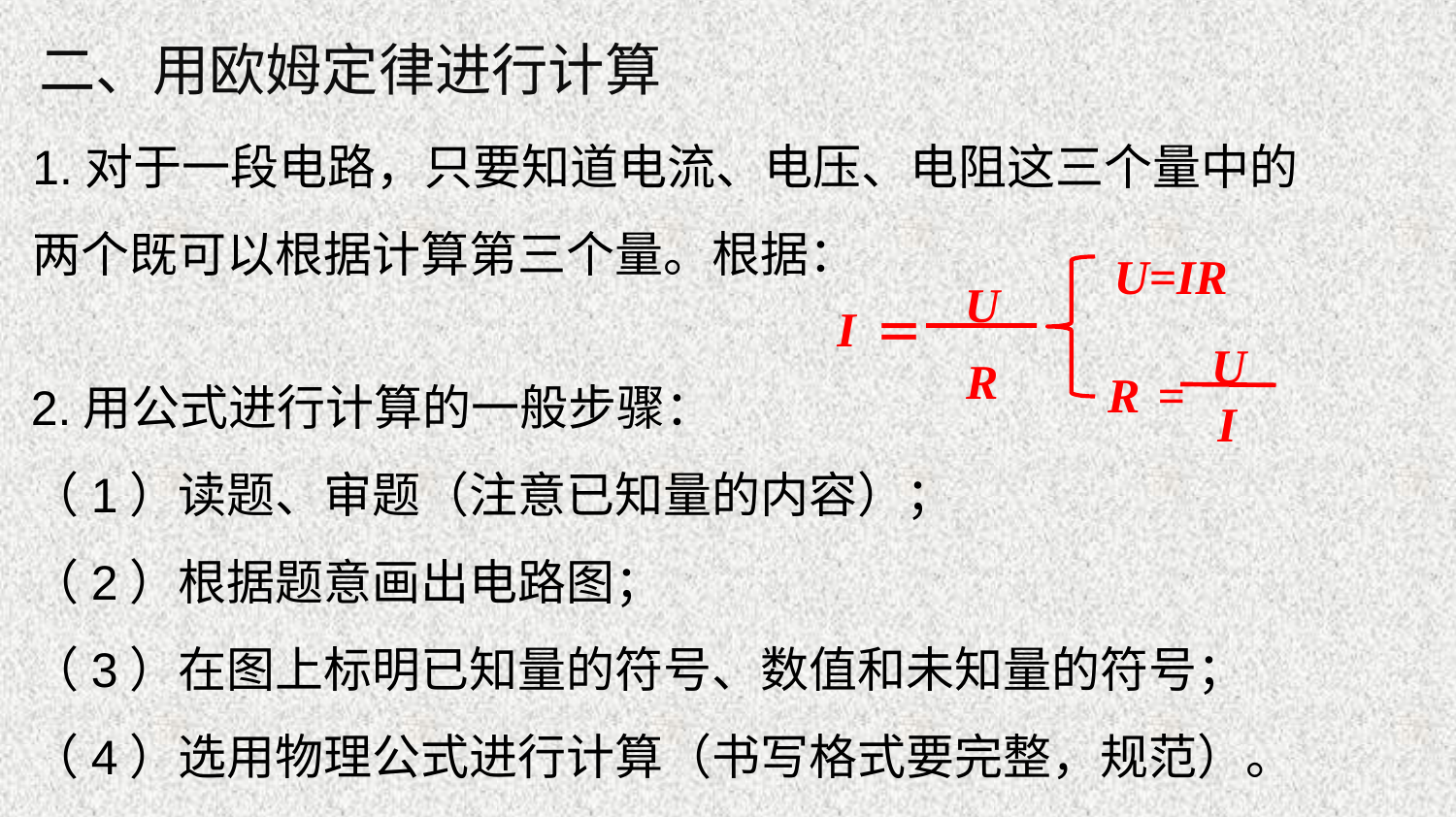

二、用欧姆定律进行计算
1.对于一段电路，只要知道电流、电压、电阻这三个量中的两个既可以根据计算第三个量。根据：
U=IR

U
I
＝

R
U
R
=

I
2.用公式进行计算的一般步骤：
（1）读题、审题（注意已知量的内容）；
（2）根据题意画出电路图；
（3）在图上标明已知量的符号、数值和未知量的符号；
（4）选用物理公式进行计算（书写格式要完整，规范）。